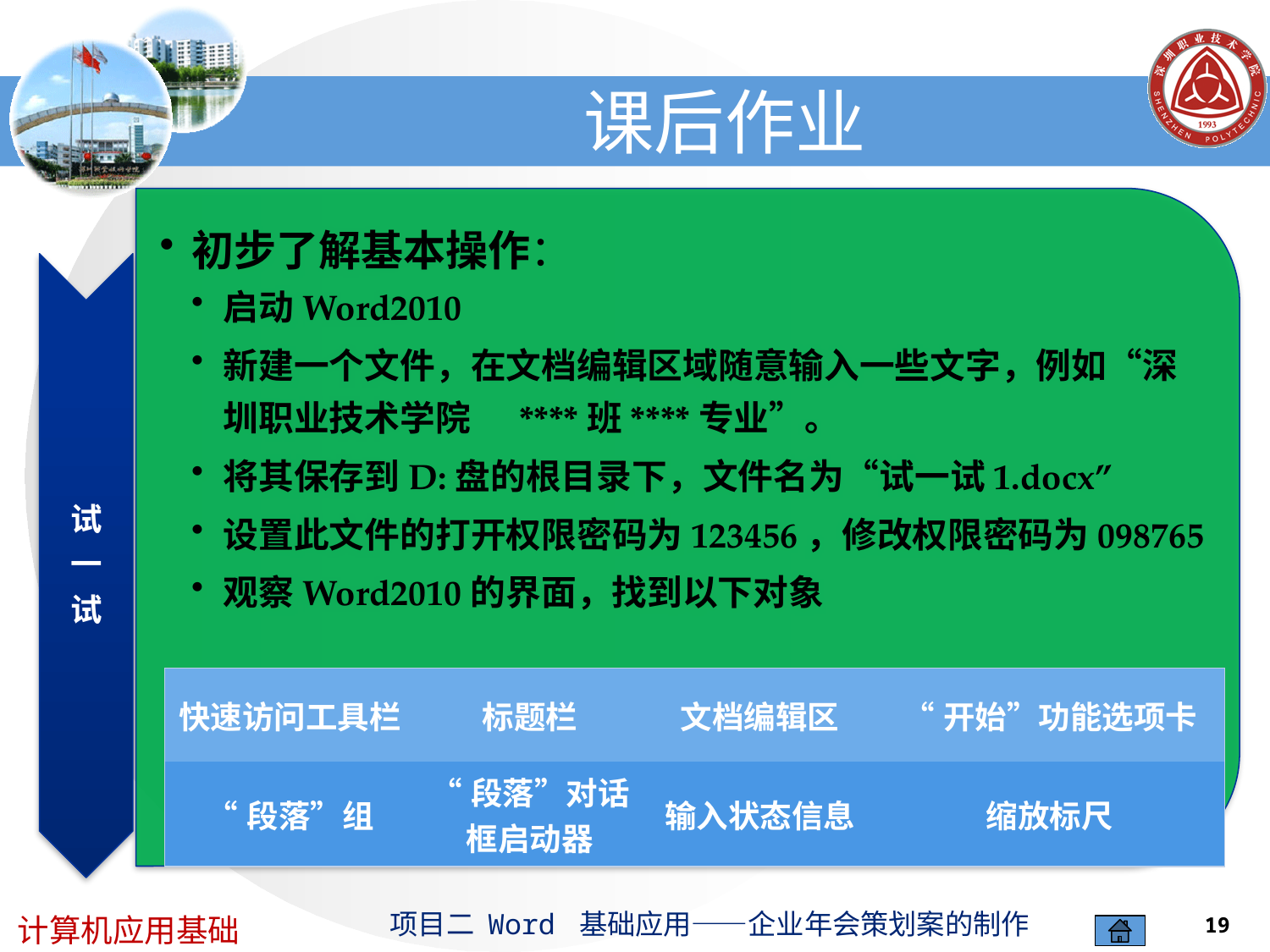

# 课后作业
试
一
试
初步了解基本操作：
启动Word2010
新建一个文件，在文档编辑区域随意输入一些文字，例如“深圳职业技术学院     ****班****专业”。
将其保存到D:盘的根目录下，文件名为“试一试1.docx”
设置此文件的打开权限密码为123456，修改权限密码为098765
观察Word2010的界面，找到以下对象

| 快速访问工具栏 | 标题栏 | 文档编辑区 | “开始”功能选项卡 |
| --- | --- | --- | --- |
| “段落”组 | “段落”对话框启动器 | 输入状态信息 | 缩放标尺 |
19